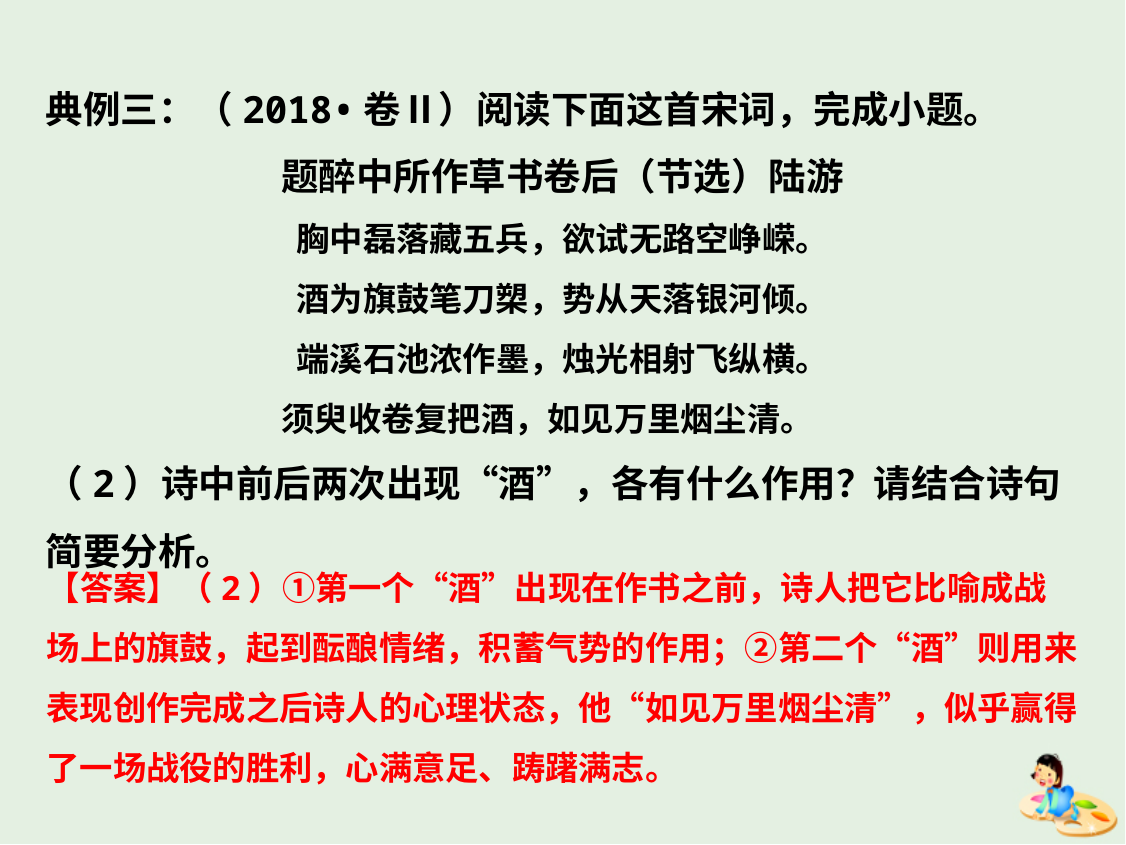

典例三：（2018•卷Ⅱ）阅读下面这首宋词，完成小题。
题醉中所作草书卷后（节选）陆游
胸中磊落藏五兵，欲试无路空峥嵘。
酒为旗鼓笔刀槊，势从天落银河倾。
端溪石池浓作墨，烛光相射飞纵横。
须臾收卷复把酒，如见万里烟尘清。
（2）诗中前后两次出现“酒”，各有什么作用？请结合诗句简要分析。
【答案】（2）①第一个“酒”出现在作书之前，诗人把它比喻成战场上的旗鼓，起到酝酿情绪，积蓄气势的作用；②第二个“酒”则用来表现创作完成之后诗人的心理状态，他“如见万里烟尘清”，似乎赢得了一场战役的胜利，心满意足、踌躇满志。